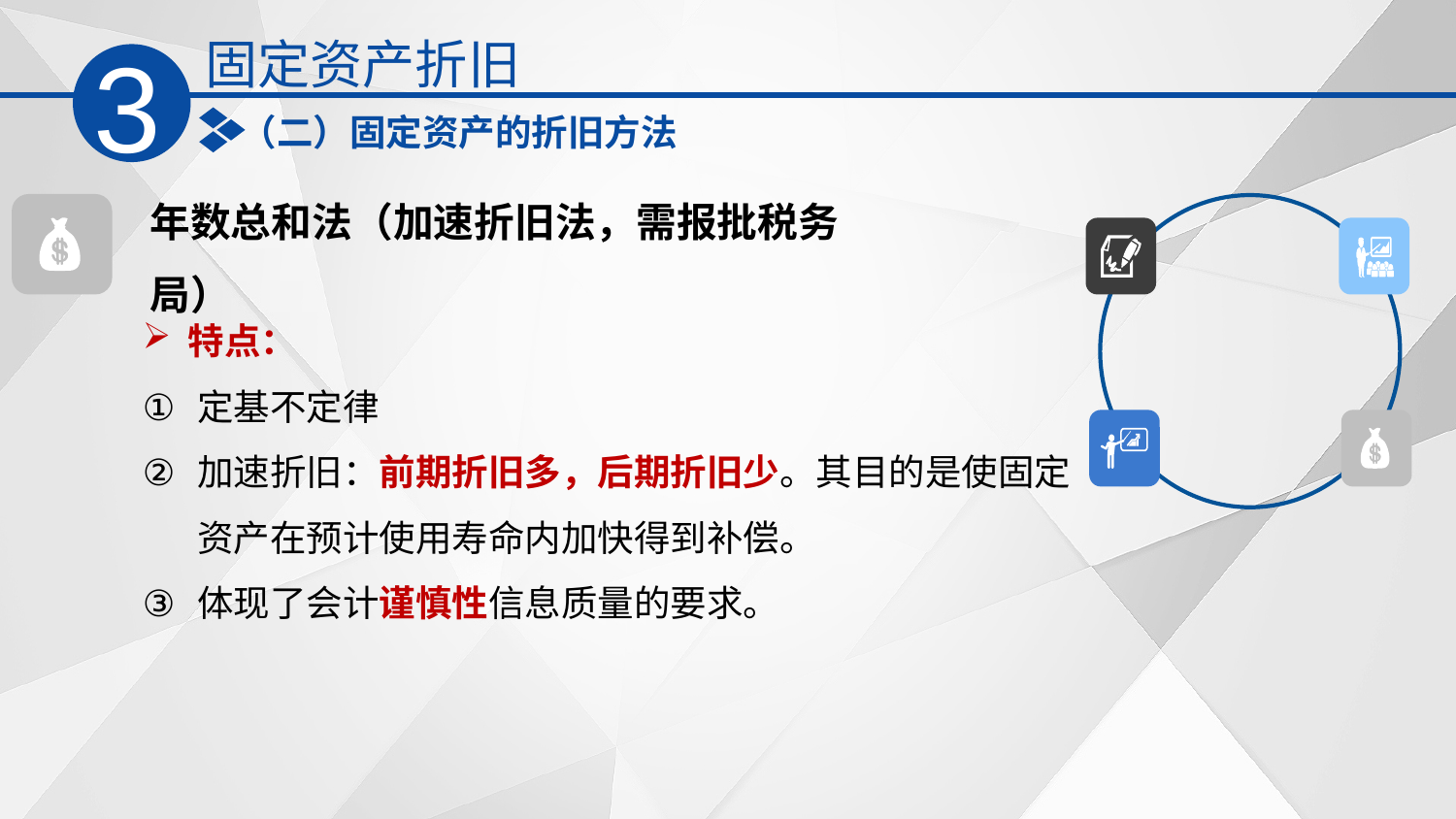

固定资产折旧
3

（二）固定资产的折旧方法

年数总和法（加速折旧法，需报批税务局）
特点：
定基不定律
加速折旧：前期折旧多，后期折旧少。其目的是使固定资产在预计使用寿命内加快得到补偿。
体现了会计谨慎性信息质量的要求。